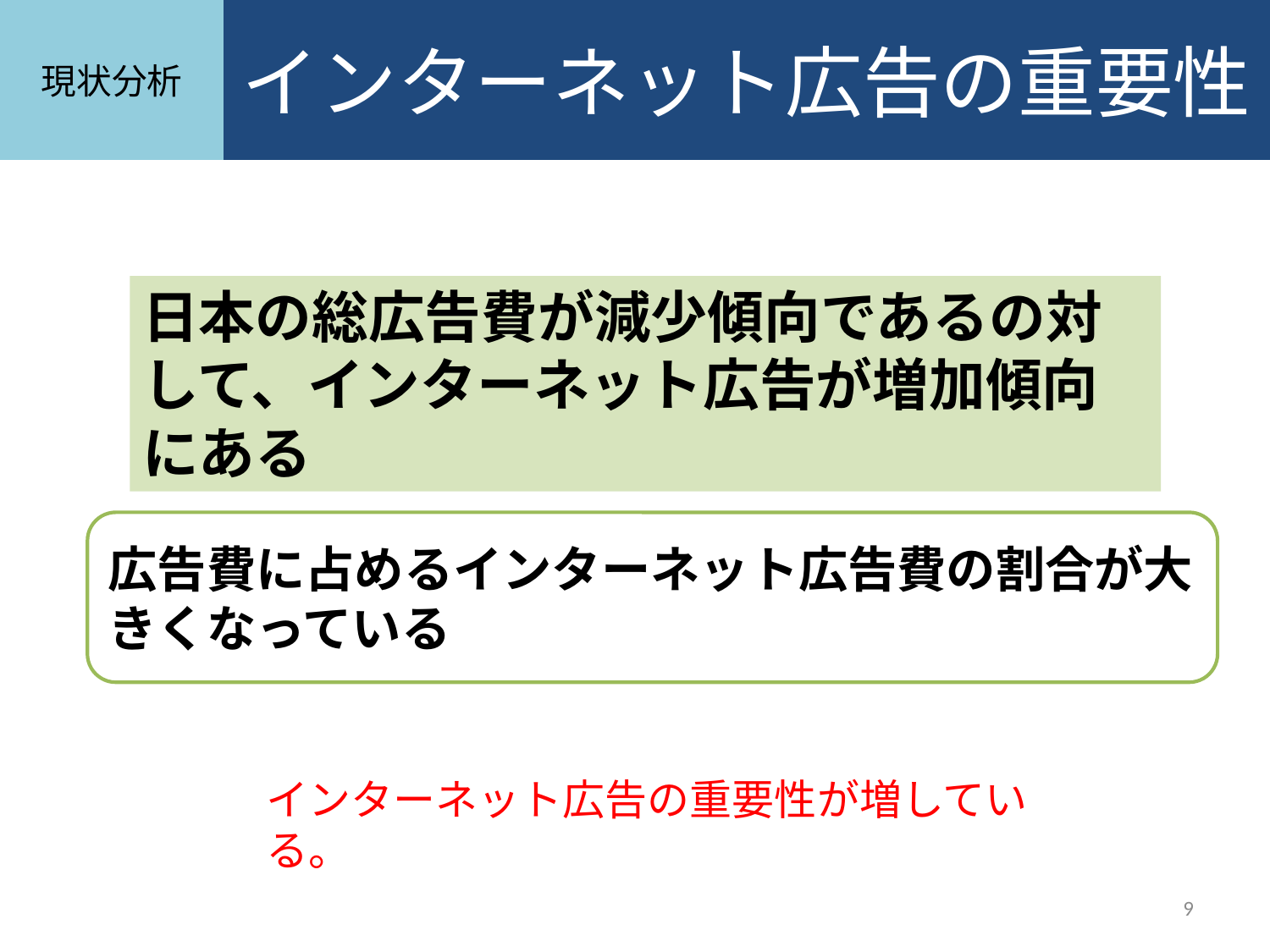

現状分析
インターネット広告の重要性
現状分析
日本の総広告費が減少傾向であるの対して、インターネット広告が増加傾向にある
広告費に占めるインターネット広告費の割合が大きくなっている
インターネット広告の重要性が増している。
9